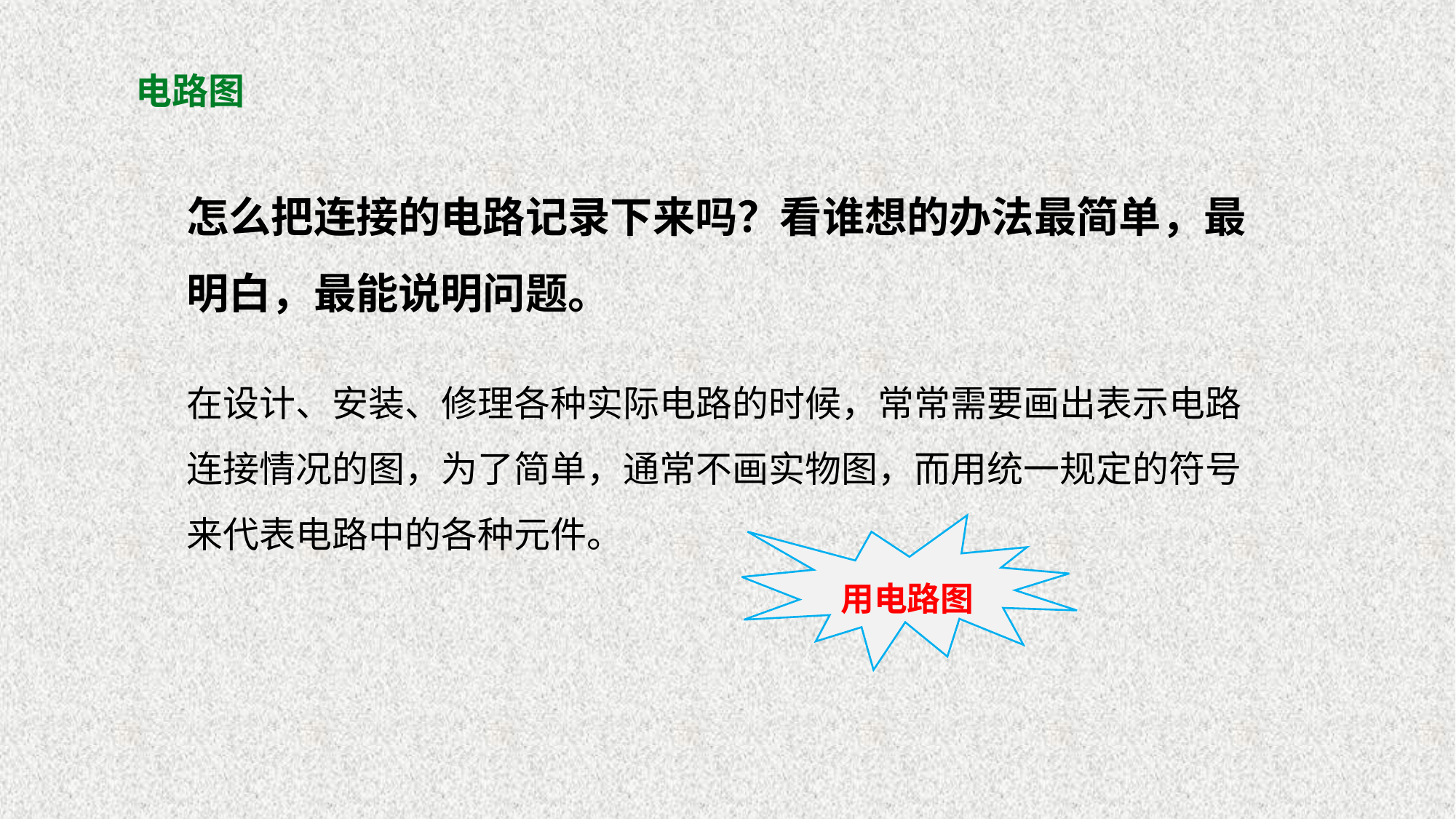

# 电路图
怎么把连接的电路记录下来吗？看谁想的办法最简单，最明白，最能说明问题。
在设计、安装、修理各种实际电路的时候，常常需要画出表示电路连接情况的图，为了简单，通常不画实物图，而用统一规定的符号来代表电路中的各种元件。
用电路图